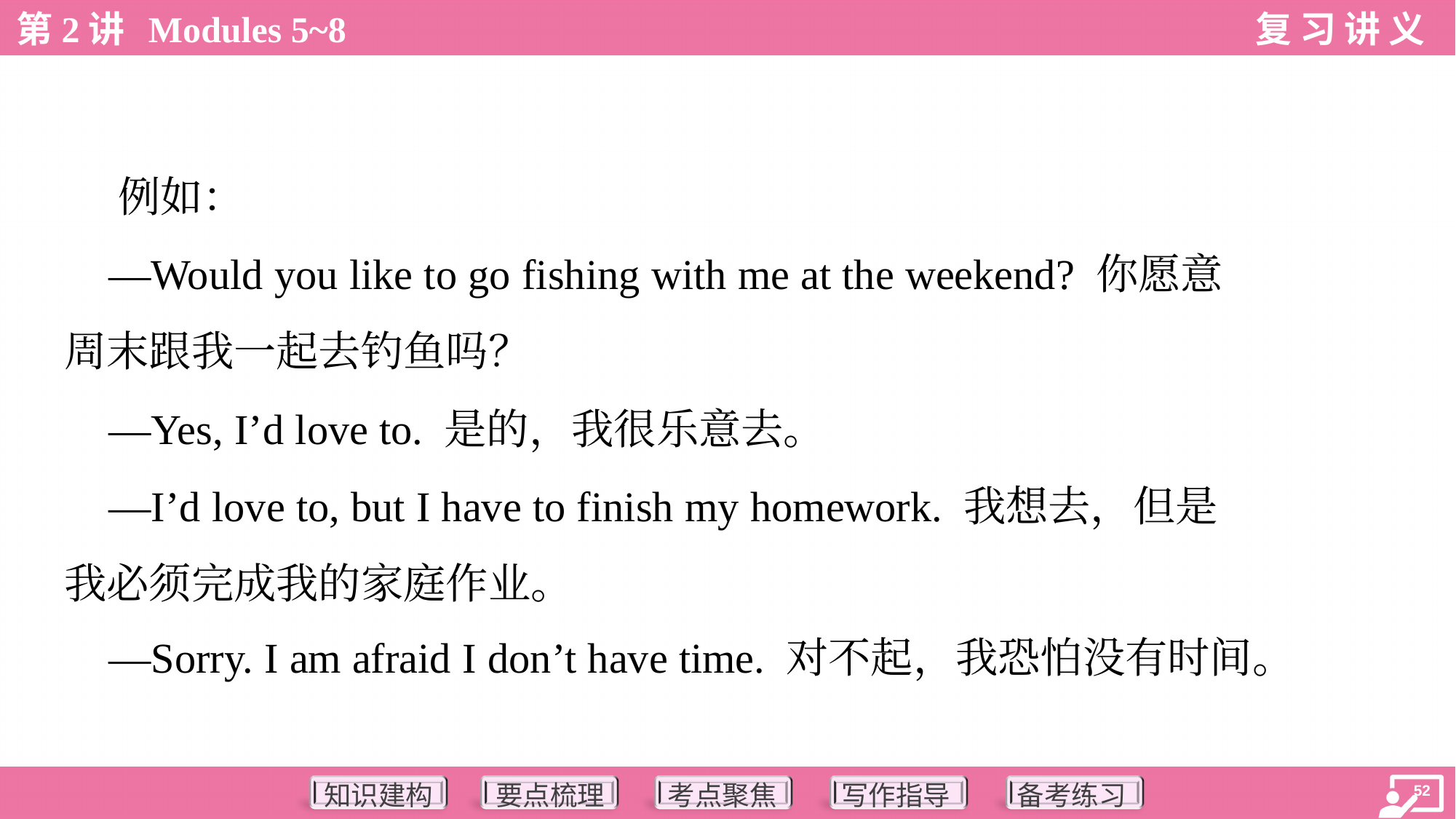

例如：
    —Would you like to go fishing with me at the weekend? 你愿意
周末跟我一起去钓鱼吗？
    —Yes, I’d love to. 是的，我很乐意去。
    —I’d love to, but I have to finish my homework. 我想去，但是
我必须完成我的家庭作业。
    —Sorry. I am afraid I don’t have time. 对不起，我恐怕没有时间。